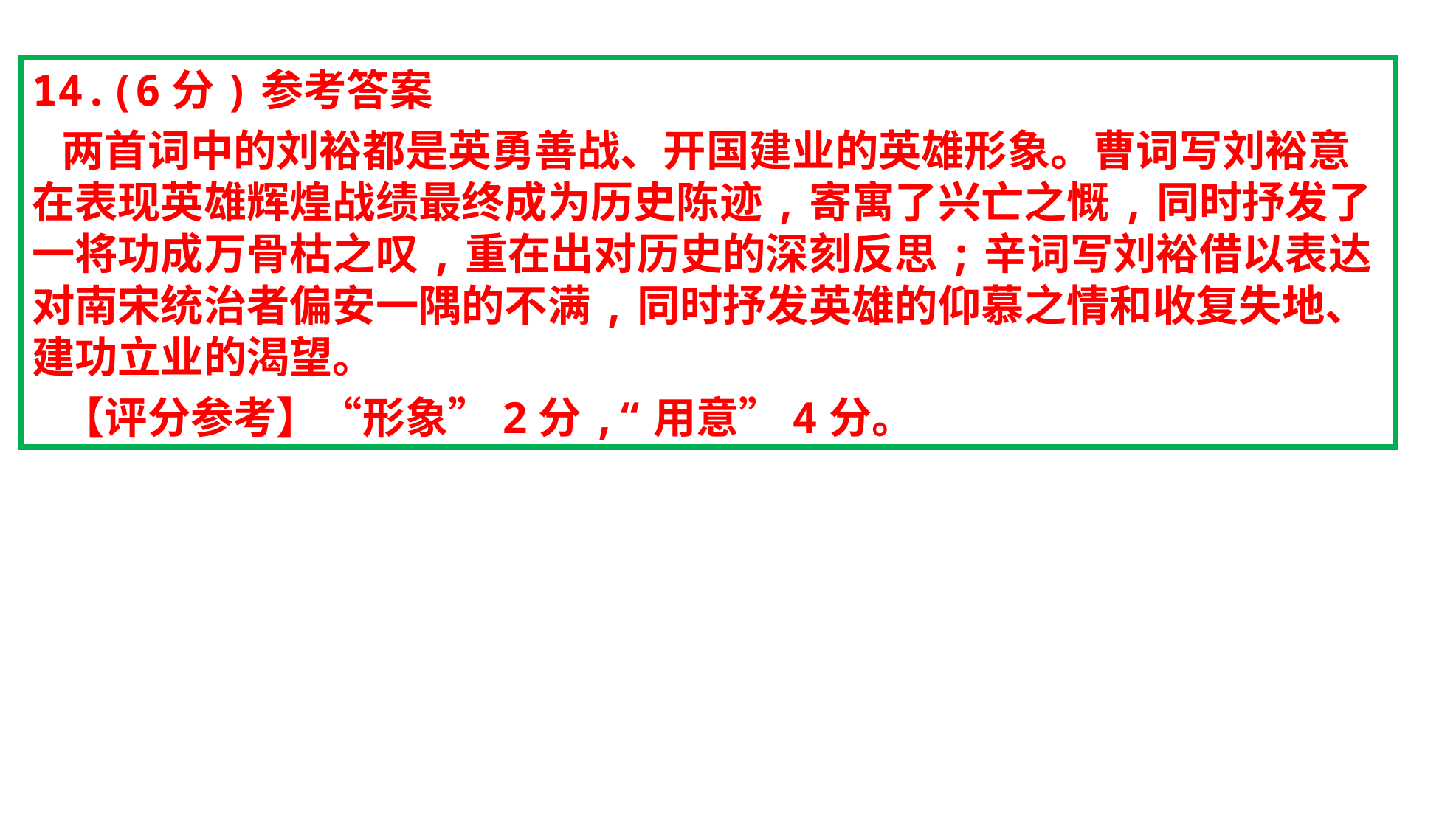

14.(6分)参考答案
  两首词中的刘裕都是英勇善战、开国建业的英雄形象。曹词写刘裕意在表现英雄辉煌战绩最终成为历史陈迹,寄寓了兴亡之慨,同时抒发了一将功成万骨枯之叹,重在出对历史的深刻反思;辛词写刘裕借以表达对南宋统治者偏安一隅的不满,同时抒发英雄的仰慕之情和收复失地、建功立业的渴望。
  【评分参考】“形象”2分,“用意”4分。